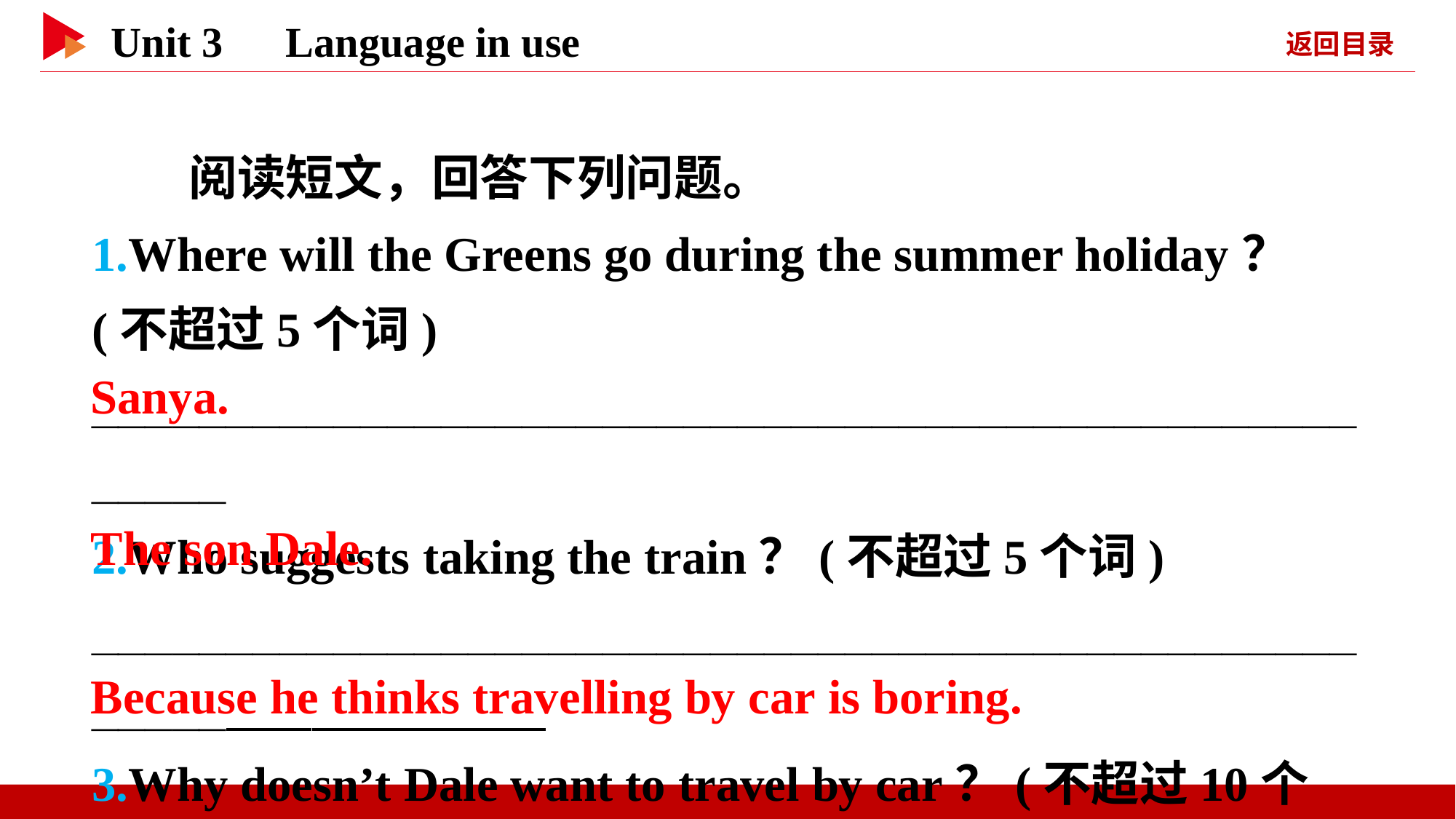

阅读短文，回答下列问题。
1.Where will the Greens go during the summer holiday？
(不超过5个词)
____________________________________________________
2.Who suggests taking the train？(不超过5个词)
____________________________________________________
3.Why doesn’t Dale want to travel by car？(不超过10个词)
____________________________________________________
Sanya.
The son Dale.
Because he thinks travelling by car is boring.